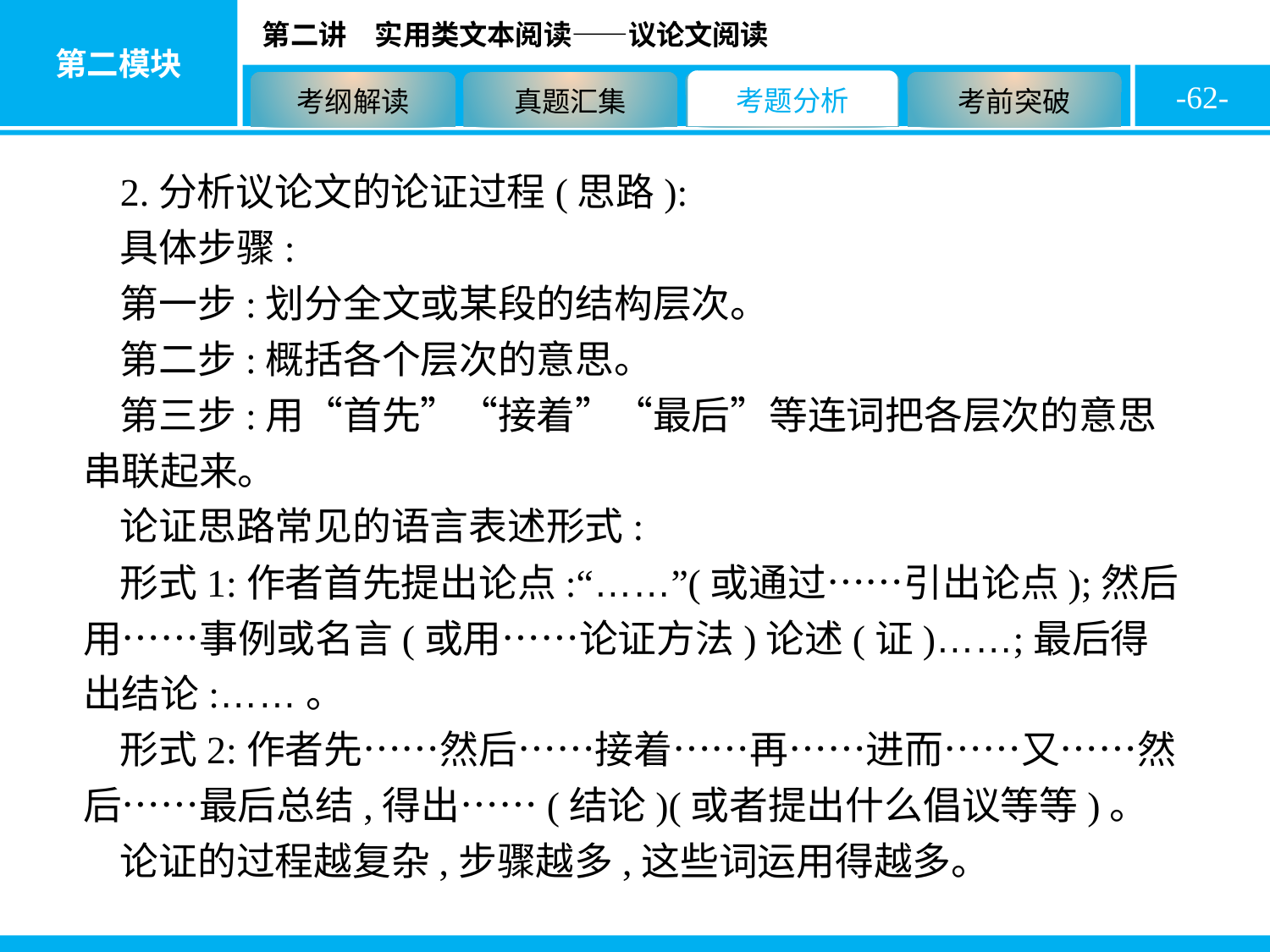

-62-
2.分析议论文的论证过程(思路):
具体步骤:
第一步:划分全文或某段的结构层次。
第二步:概括各个层次的意思。
第三步:用“首先”“接着”“最后”等连词把各层次的意思串联起来。
论证思路常见的语言表述形式:
形式1:作者首先提出论点:“……”(或通过……引出论点);然后用……事例或名言(或用……论证方法)论述(证)……;最后得出结论:……。
形式2:作者先……然后……接着……再……进而……又……然后……最后总结,得出……(结论)(或者提出什么倡议等等)。
论证的过程越复杂,步骤越多,这些词运用得越多。